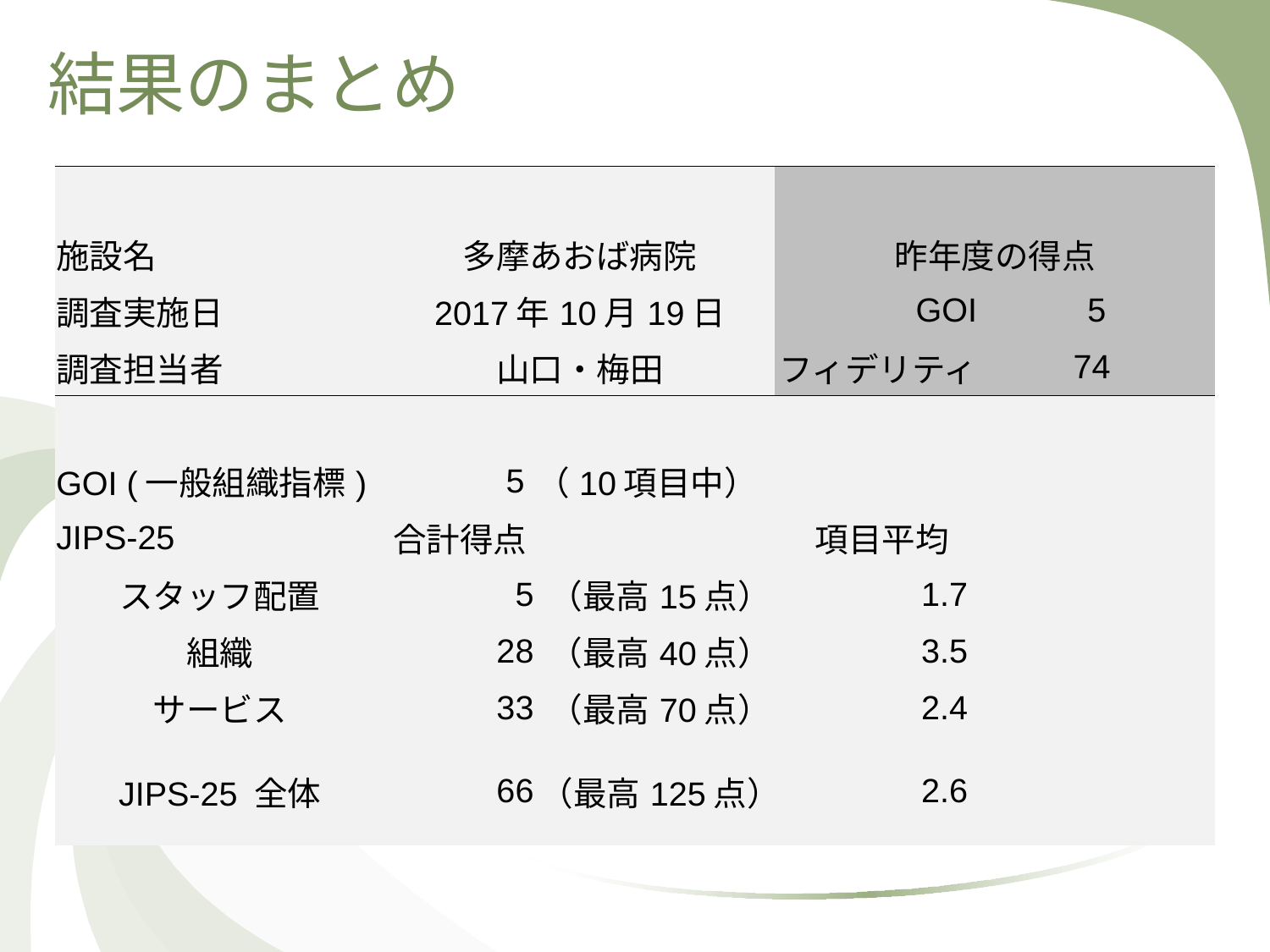

# 結果のまとめ
|  |  |  |  |  |  |  |
| --- | --- | --- | --- | --- | --- | --- |
| 施設名 | 多摩あおば病院 |  |  | 昨年度の得点 |  |  |
| 調査実施日 | 2017年10月19日 |  |  | GOI |  | 5 |
| 調査担当者 | 山口・梅田 |  |  | フィデリティ |  | 74 |
|  |  |  |  |  |  |  |
| GOI (一般組織指標) | 5 | （10項目中） |  |  |  |  |
| JIPS-25 | 合計得点 |  |  |  | 項目平均 |  |
| スタッフ配置 | 5 | （最高15点） |  |  | 1.7 |  |
| 組織 | 28 | （最高40点） |  |  | 3.5 |  |
| サービス | 33 | （最高70点） |  |  | 2.4 |  |
| JIPS-25 全体 | 66 | （最高125点） |  |  | 2.6 |  |